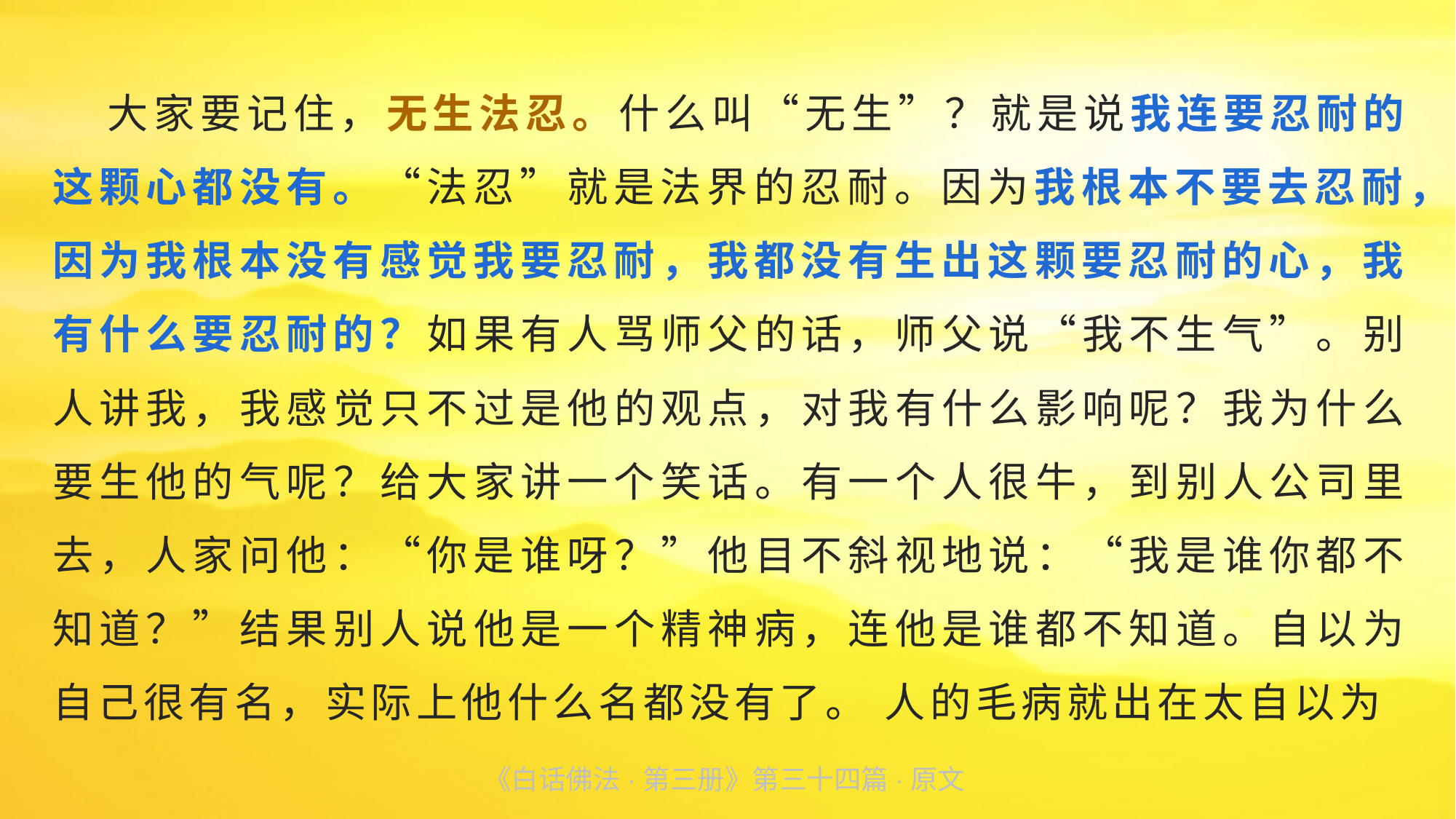

大家要记住，无生法忍。什么叫“无生”？就是说我连要忍耐的这颗心都没有。“法忍”就是法界的忍耐。因为我根本不要去忍耐，因为我根本没有感觉我要忍耐，我都没有生出这颗要忍耐的心，我有什么要忍耐的？如果有人骂师父的话，师父说“我不生气”。别人讲我，我感觉只不过是他的观点，对我有什么影响呢？我为什么要生他的气呢？给大家讲一个笑话。有一个人很牛，到别人公司里去，人家问他：“你是谁呀？”他目不斜视地说：“我是谁你都不知道？”结果别人说他是一个精神病，连他是谁都不知道。自以为自己很有名，实际上他什么名都没有了。 人的毛病就出在太自以为
《白话佛法·第三册》第三十四篇·原文